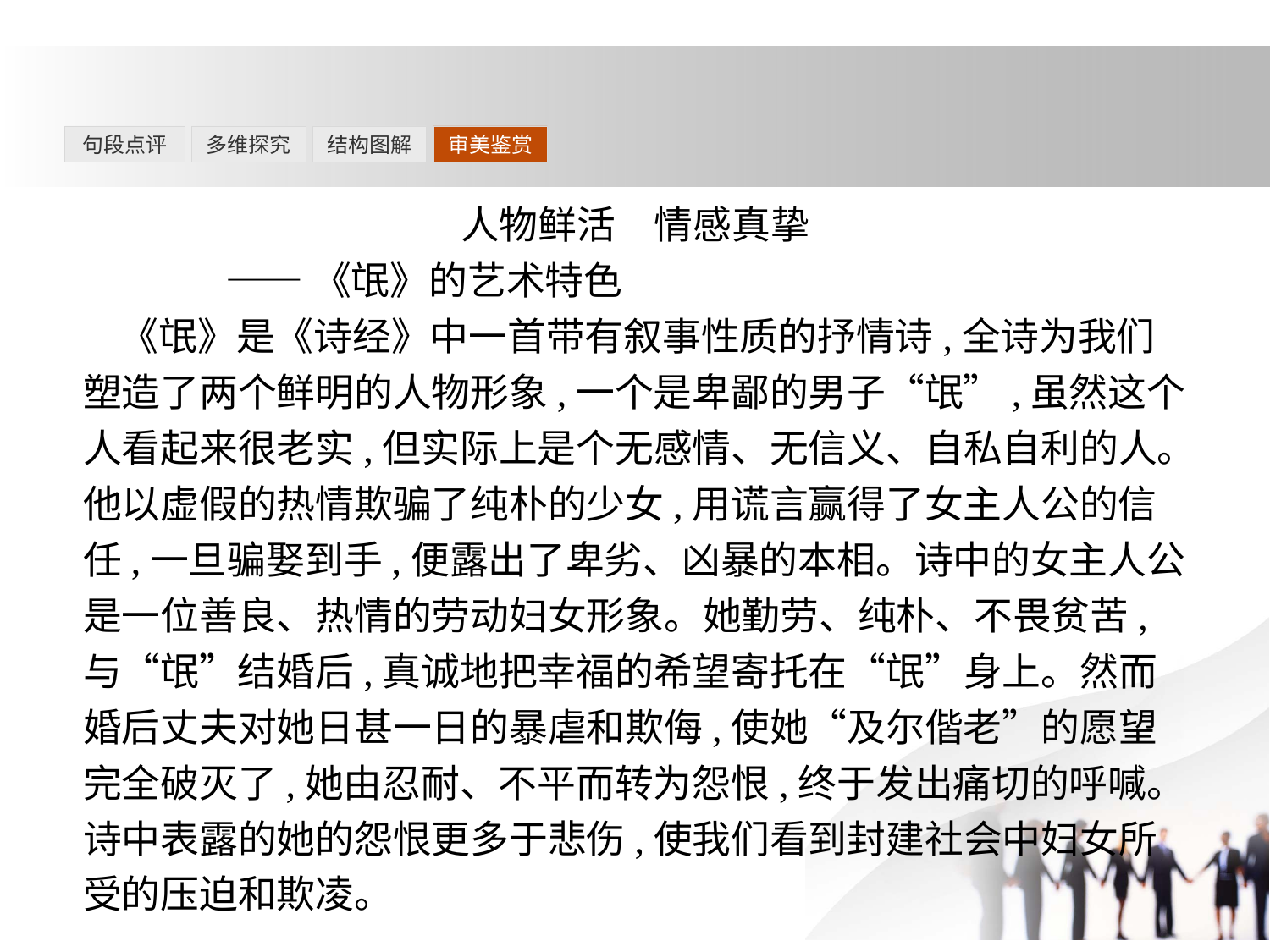

句段点评
多维探究
结构图解
审美鉴赏
人物鲜活　情感真挚
	——《氓》的艺术特色
《氓》是《诗经》中一首带有叙事性质的抒情诗,全诗为我们塑造了两个鲜明的人物形象,一个是卑鄙的男子“氓”,虽然这个人看起来很老实,但实际上是个无感情、无信义、自私自利的人。他以虚假的热情欺骗了纯朴的少女,用谎言赢得了女主人公的信任,一旦骗娶到手,便露出了卑劣、凶暴的本相。诗中的女主人公是一位善良、热情的劳动妇女形象。她勤劳、纯朴、不畏贫苦,与“氓”结婚后,真诚地把幸福的希望寄托在“氓”身上。然而婚后丈夫对她日甚一日的暴虐和欺侮,使她“及尔偕老”的愿望完全破灭了,她由忍耐、不平而转为怨恨,终于发出痛切的呼喊。诗中表露的她的怨恨更多于悲伤,使我们看到封建社会中妇女所受的压迫和欺凌。